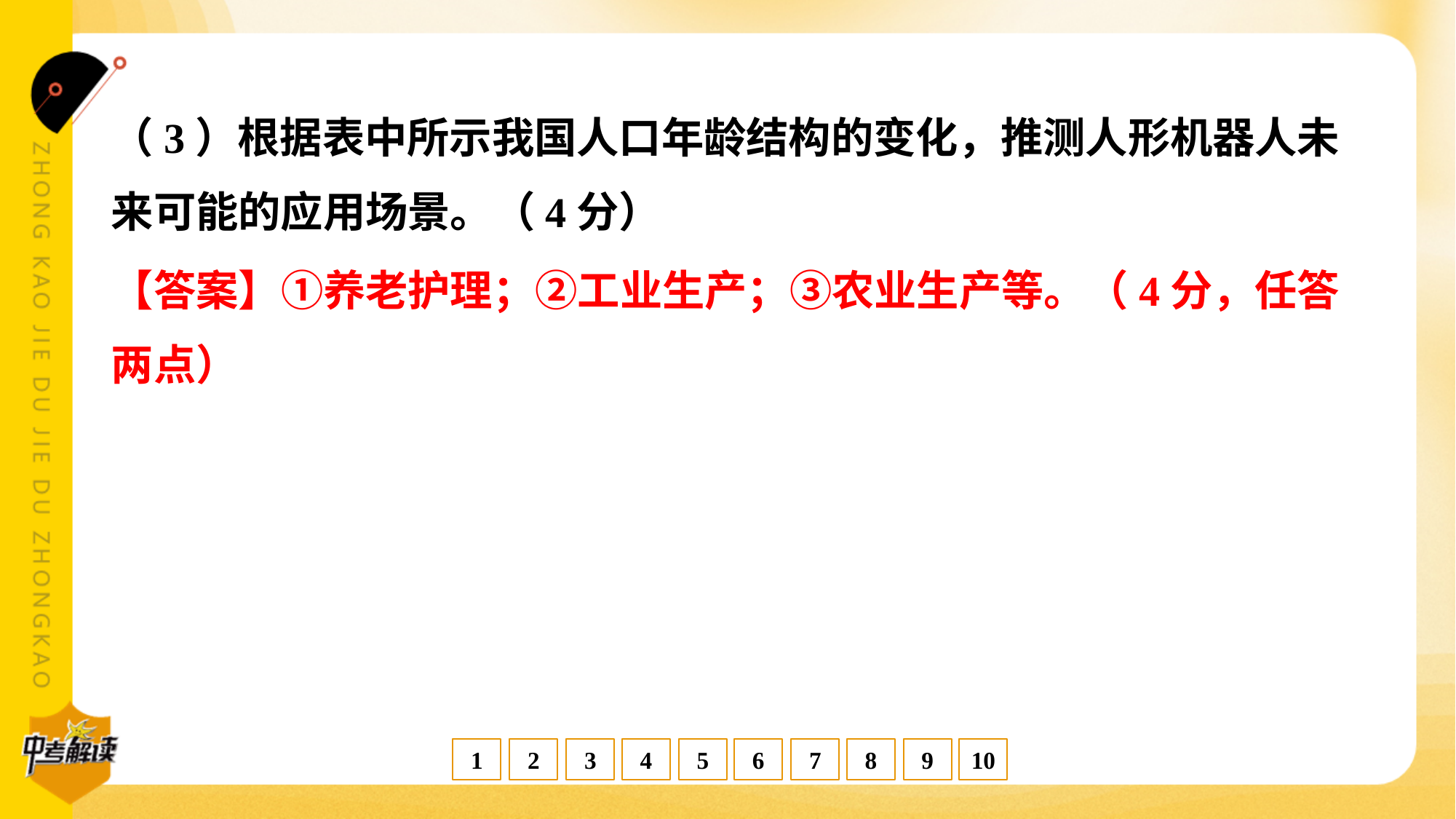

（3）根据表中所示我国人口年龄结构的变化，推测人形机器人未
来可能的应用场景。（4分）
【答案】①养老护理；②工业生产；③农业生产等。（4分，任答
两点）